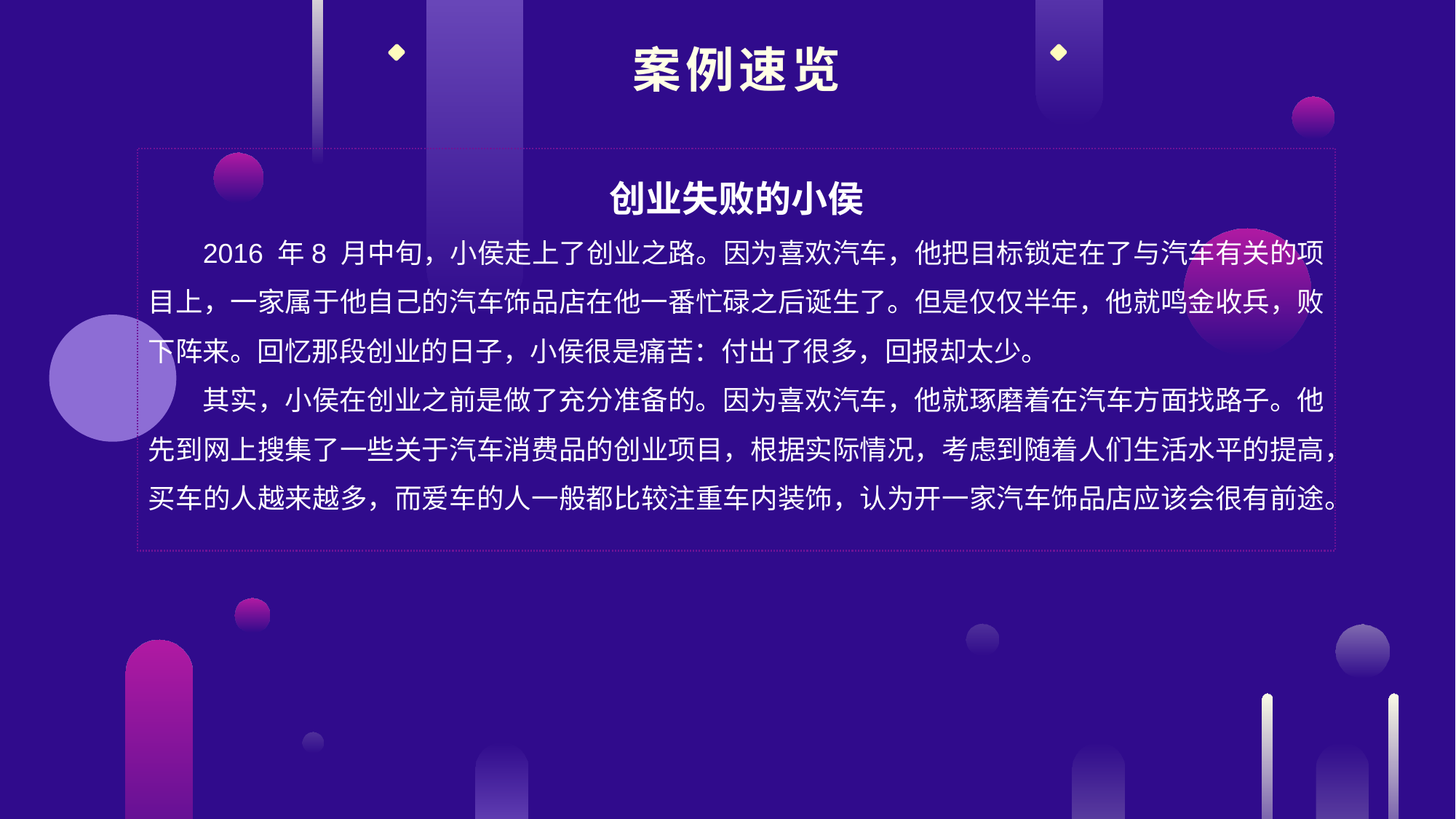

案例速览

创业失败的小侯
2016 年8 月中旬，小侯走上了创业之路。因为喜欢汽车，他把目标锁定在了与汽车有关的项目上，一家属于他自己的汽车饰品店在他一番忙碌之后诞生了。但是仅仅半年，他就鸣金收兵，败下阵来。回忆那段创业的日子，小侯很是痛苦：付出了很多，回报却太少。
其实，小侯在创业之前是做了充分准备的。因为喜欢汽车，他就琢磨着在汽车方面找路子。他先到网上搜集了一些关于汽车消费品的创业项目，根据实际情况，考虑到随着人们生活水平的提高，买车的人越来越多，而爱车的人一般都比较注重车内装饰，认为开一家汽车饰品店应该会很有前途。